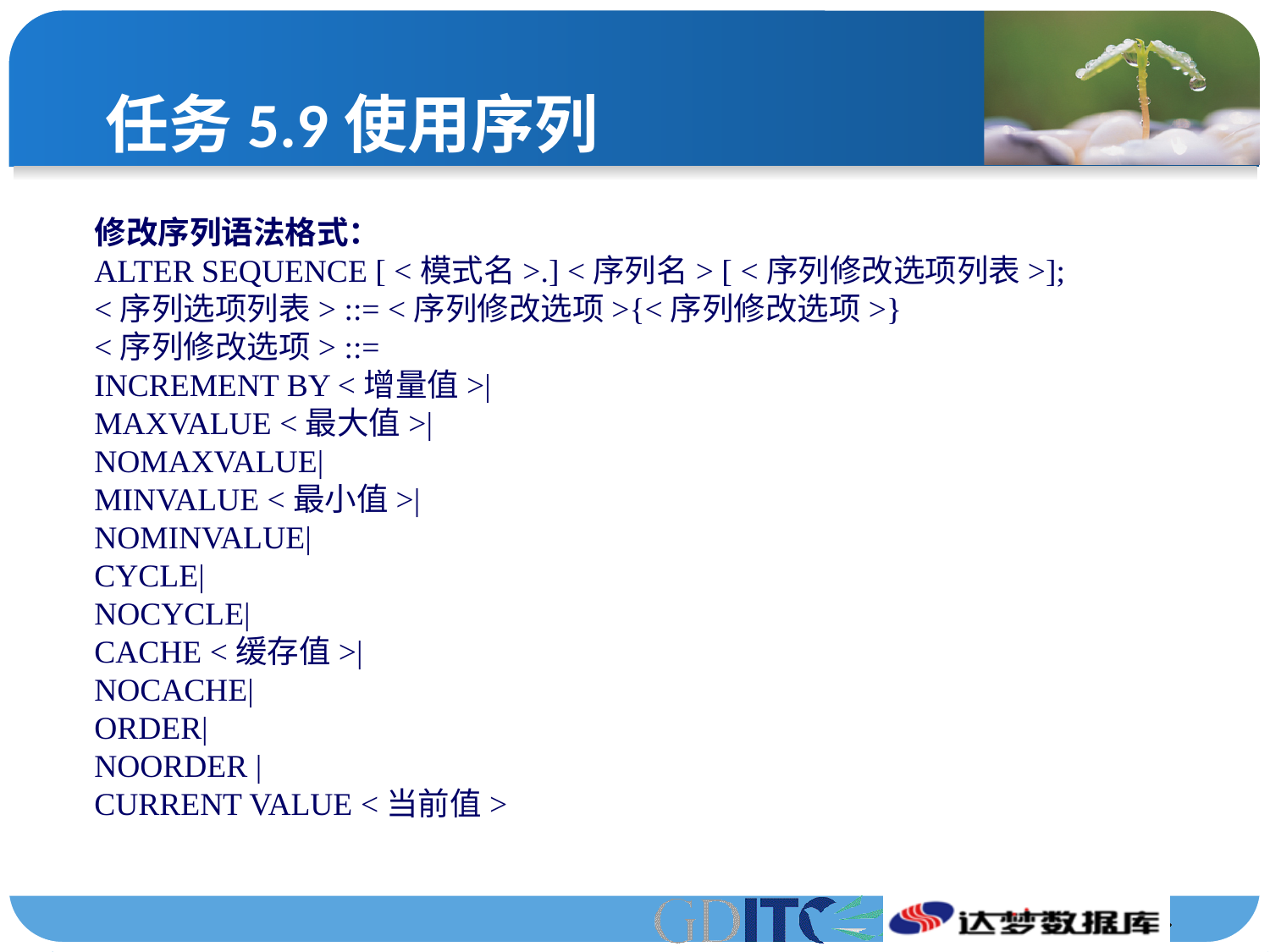

# 任务5.9使用序列
修改序列语法格式：
ALTER SEQUENCE [ <模式名>.] <序列名> [ <序列修改选项列表>];
<序列选项列表> ::= <序列修改选项>{<序列修改选项>}
<序列修改选项> ::=
INCREMENT BY <增量值>|
MAXVALUE <最大值>|
NOMAXVALUE|
MINVALUE <最小值>|
NOMINVALUE|
CYCLE|
NOCYCLE|
CACHE <缓存值>|
NOCACHE|
ORDER|
NOORDER |
CURRENT VALUE <当前值>